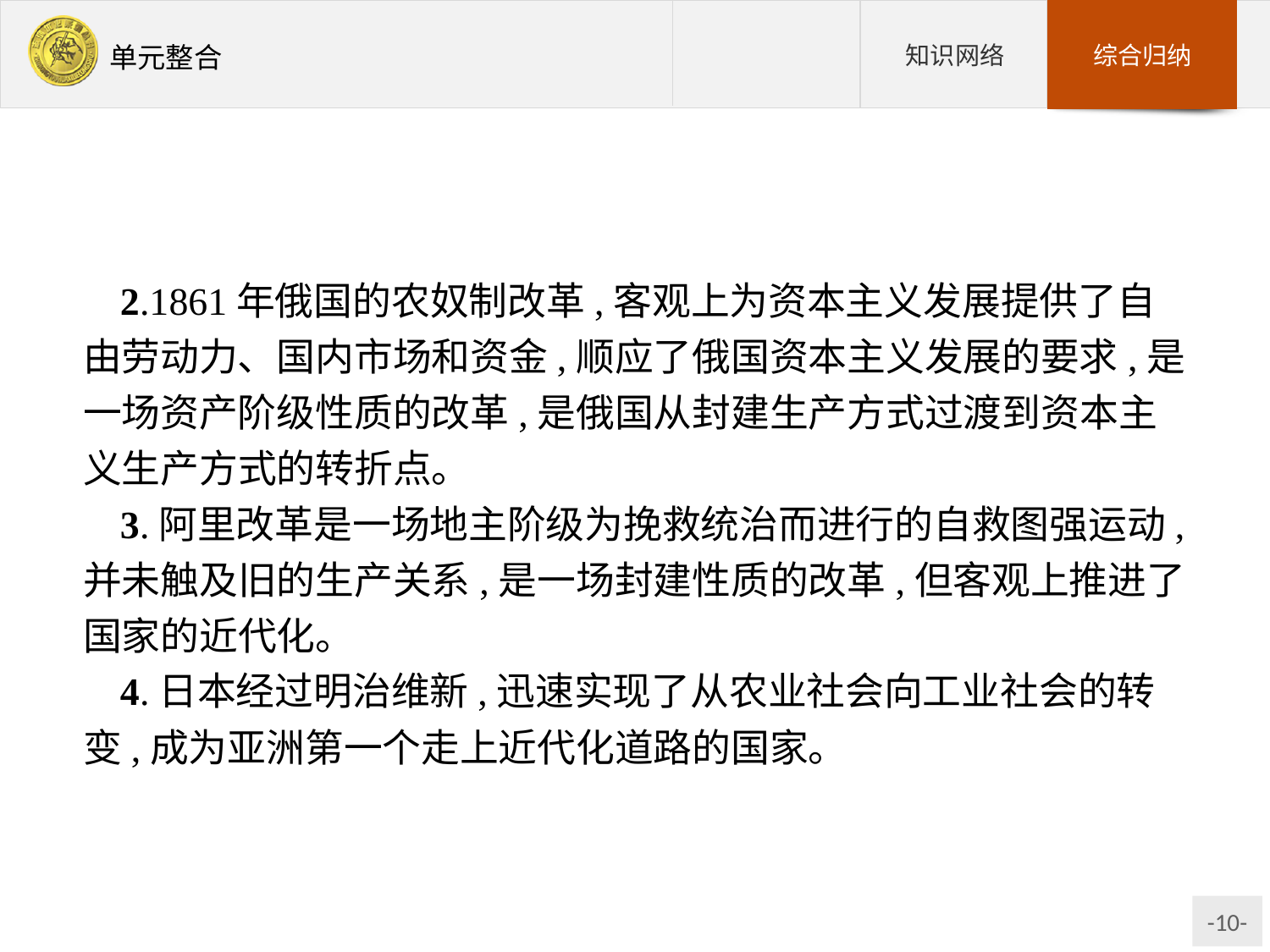

2.1861年俄国的农奴制改革,客观上为资本主义发展提供了自由劳动力、国内市场和资金,顺应了俄国资本主义发展的要求,是一场资产阶级性质的改革,是俄国从封建生产方式过渡到资本主义生产方式的转折点。
3.阿里改革是一场地主阶级为挽救统治而进行的自救图强运动,并未触及旧的生产关系,是一场封建性质的改革,但客观上推进了国家的近代化。
4.日本经过明治维新,迅速实现了从农业社会向工业社会的转变,成为亚洲第一个走上近代化道路的国家。